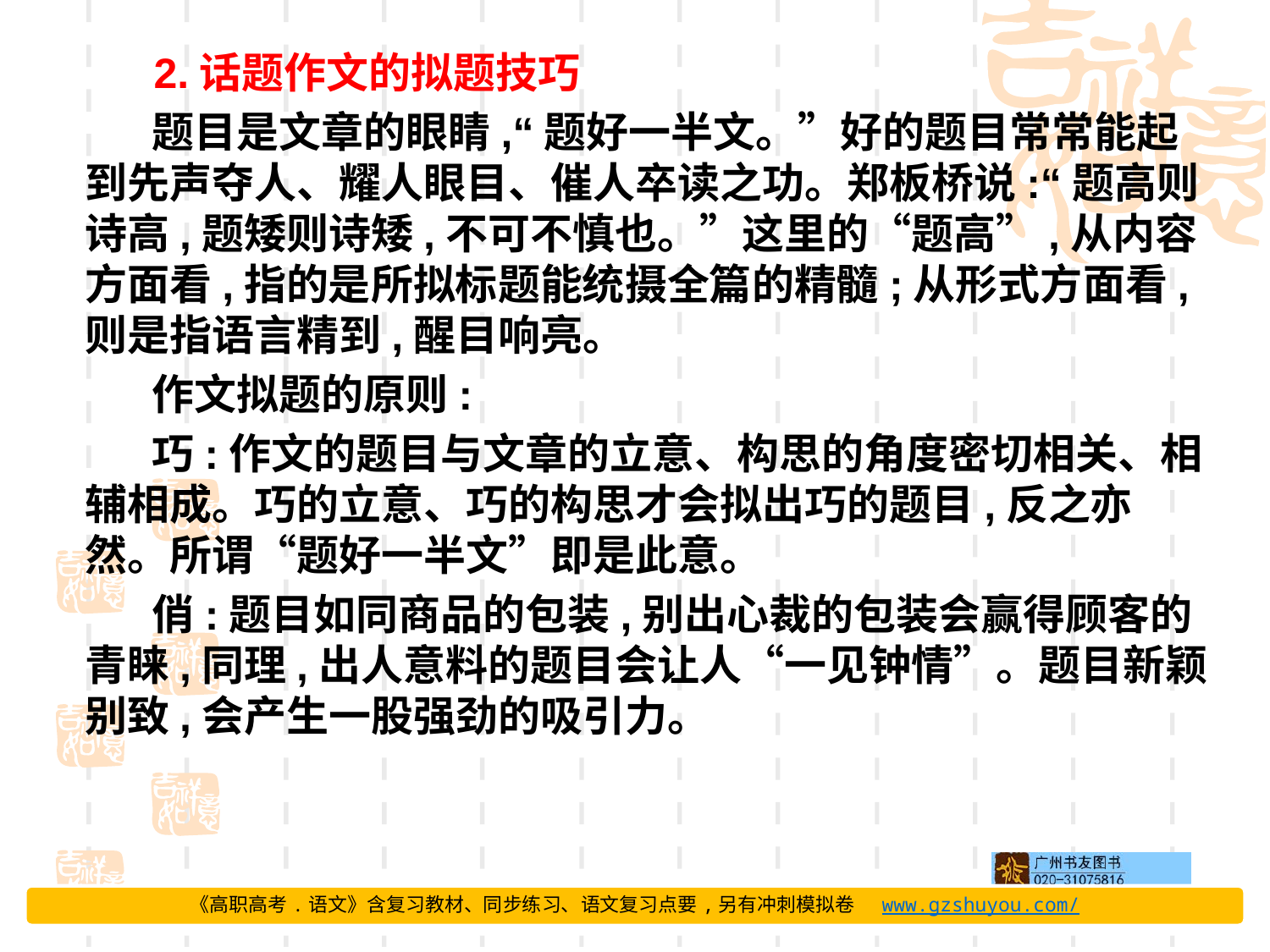

2.话题作文的拟题技巧
      题目是文章的眼睛,“题好一半文。”好的题目常常能起到先声夺人、耀人眼目、催人卒读之功。郑板桥说:“题高则诗高,题矮则诗矮,不可不慎也。”这里的“题高”,从内容方面看,指的是所拟标题能统摄全篇的精髓;从形式方面看,则是指语言精到,醒目响亮。
      作文拟题的原则:
      巧:作文的题目与文章的立意、构思的角度密切相关、相辅相成。巧的立意、巧的构思才会拟出巧的题目,反之亦然。所谓“题好一半文”即是此意。
      俏:题目如同商品的包装,别出心裁的包装会赢得顾客的青睐,同理,出人意料的题目会让人“一见钟情”。题目新颖别致,会产生一股强劲的吸引力。